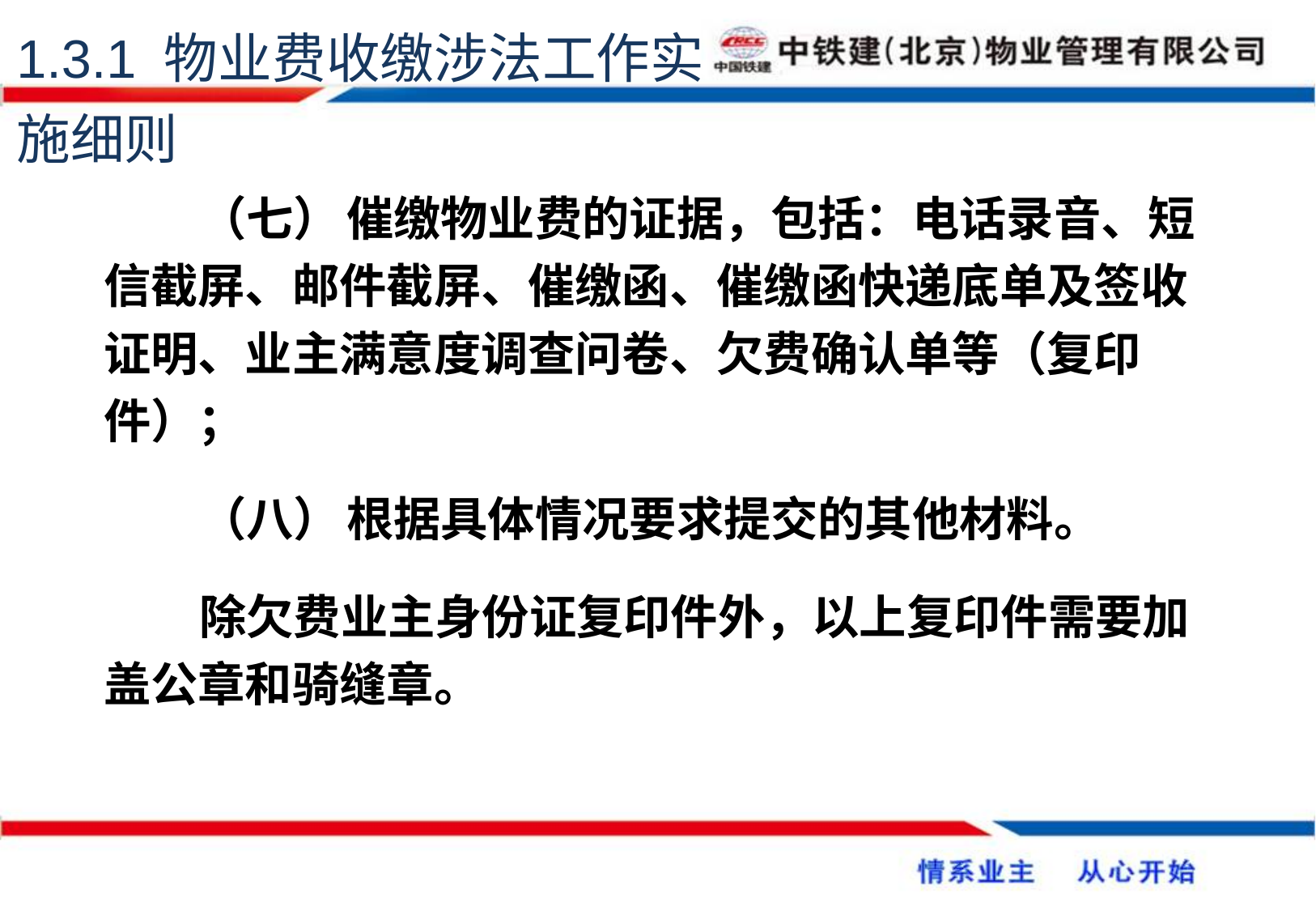

1.3.1 物业费收缴涉法工作实施细则
（七）	催缴物业费的证据，包括：电话录音、短信截屏、邮件截屏、催缴函、催缴函快递底单及签收证明、业主满意度调查问卷、欠费确认单等（复印件）；
（八）	根据具体情况要求提交的其他材料。
除欠费业主身份证复印件外，以上复印件需要加盖公章和骑缝章。

65